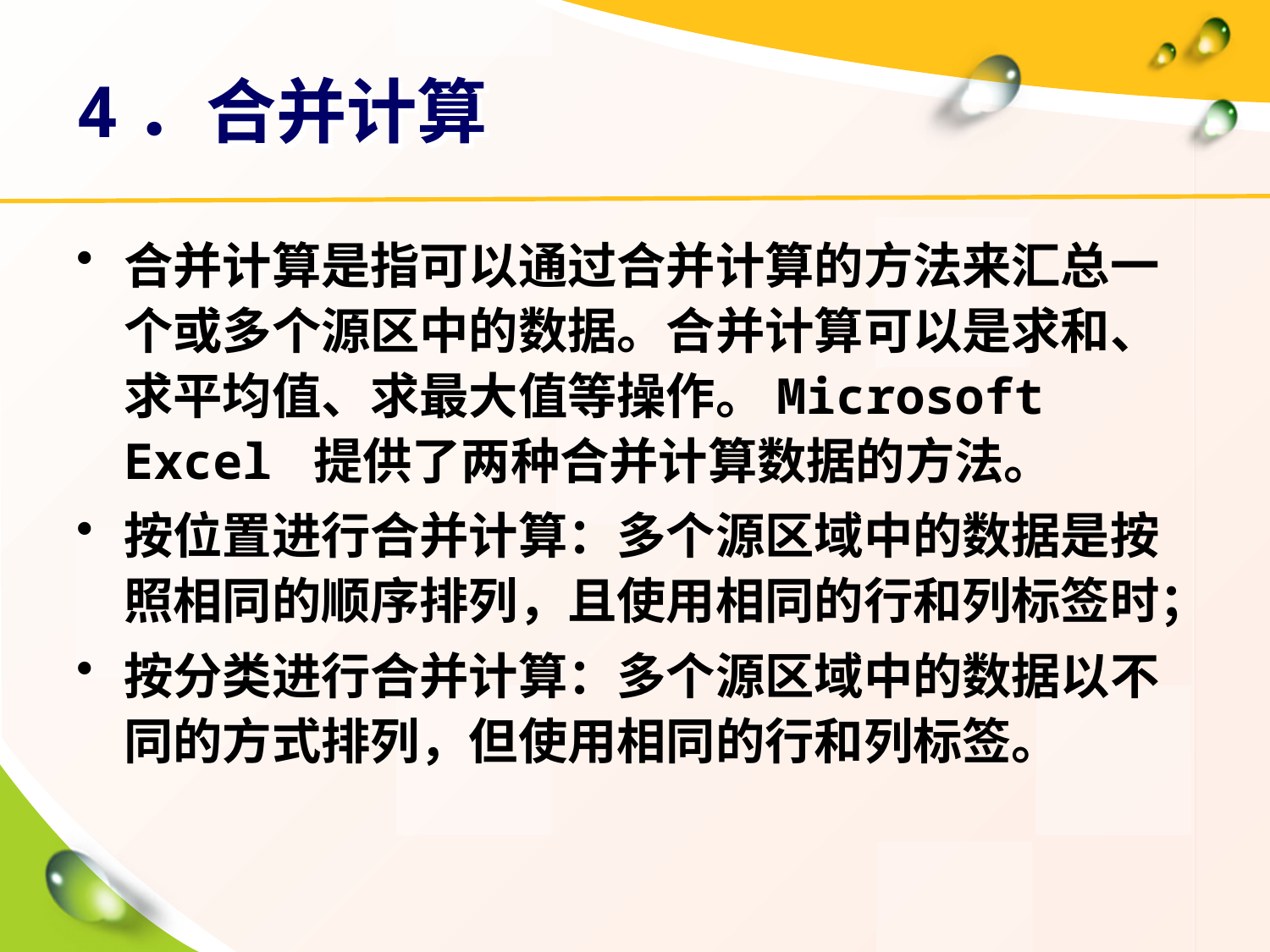

# 4．合并计算
合并计算是指可以通过合并计算的方法来汇总一个或多个源区中的数据。合并计算可以是求和、求平均值、求最大值等操作。Microsoft  Excel 提供了两种合并计算数据的方法。
按位置进行合并计算：多个源区域中的数据是按照相同的顺序排列，且使用相同的行和列标签时；
按分类进行合并计算：多个源区域中的数据以不同的方式排列，但使用相同的行和列标签。